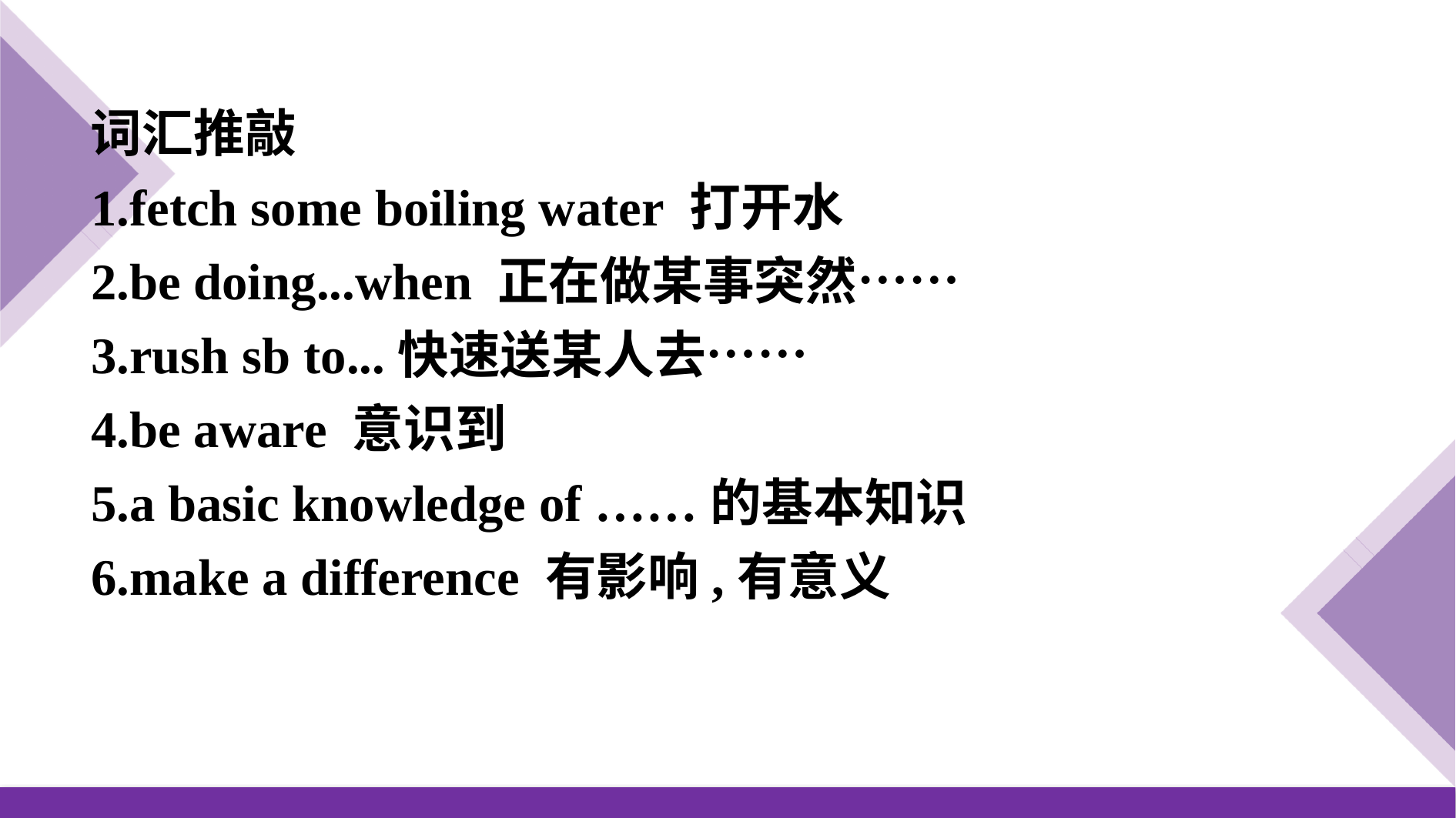

词汇推敲
1.fetch some boiling water 打开水
2.be doing...when 正在做某事突然……
3.rush sb to...快速送某人去……
4.be aware 意识到
5.a basic knowledge of ……的基本知识
6.make a difference 有影响,有意义